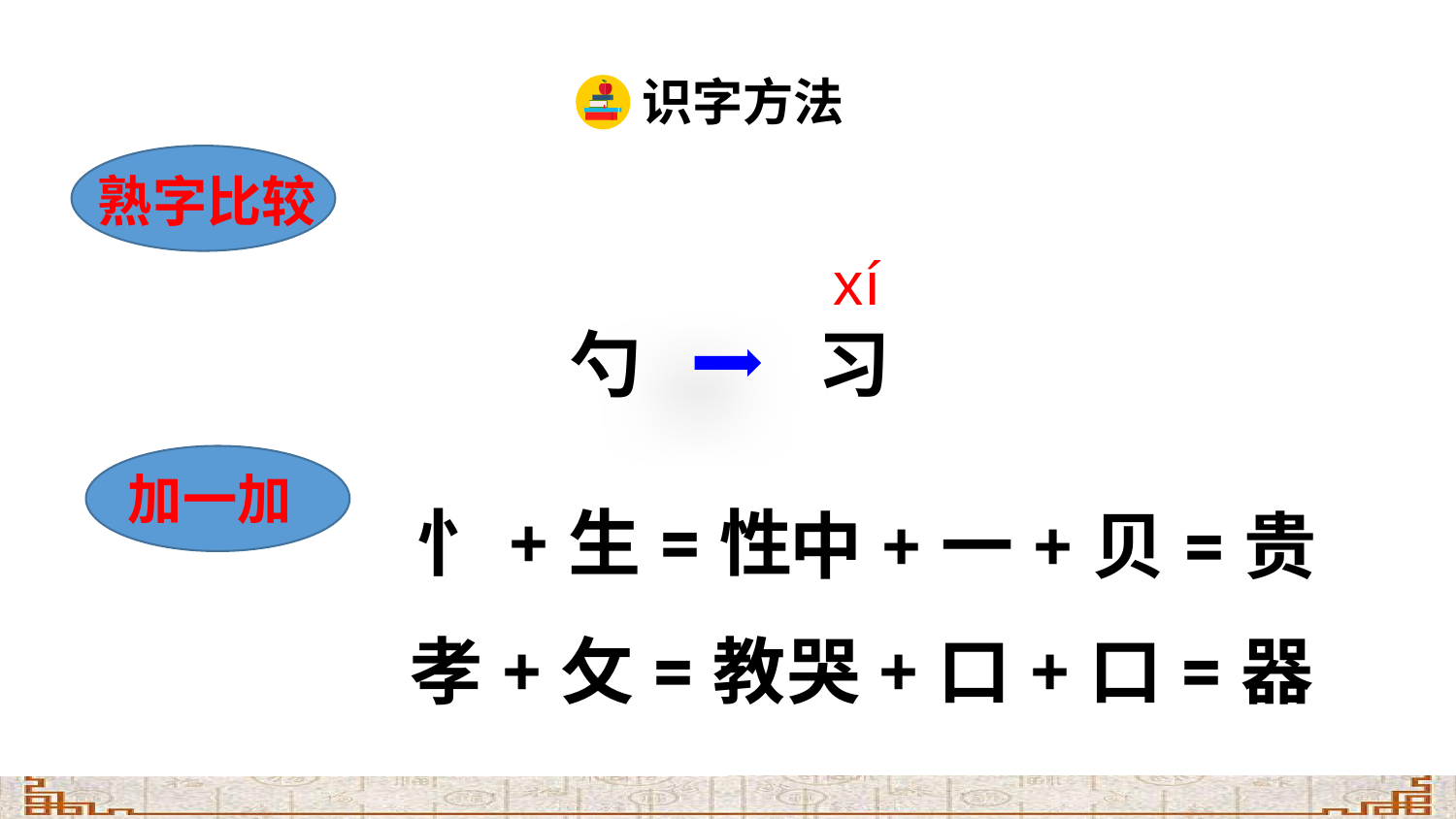

识字方法

熟字比较
xí
勺
习

加一加
忄+生=性
中+一+贝=贵
哭+口+口=器
孝+攵=教